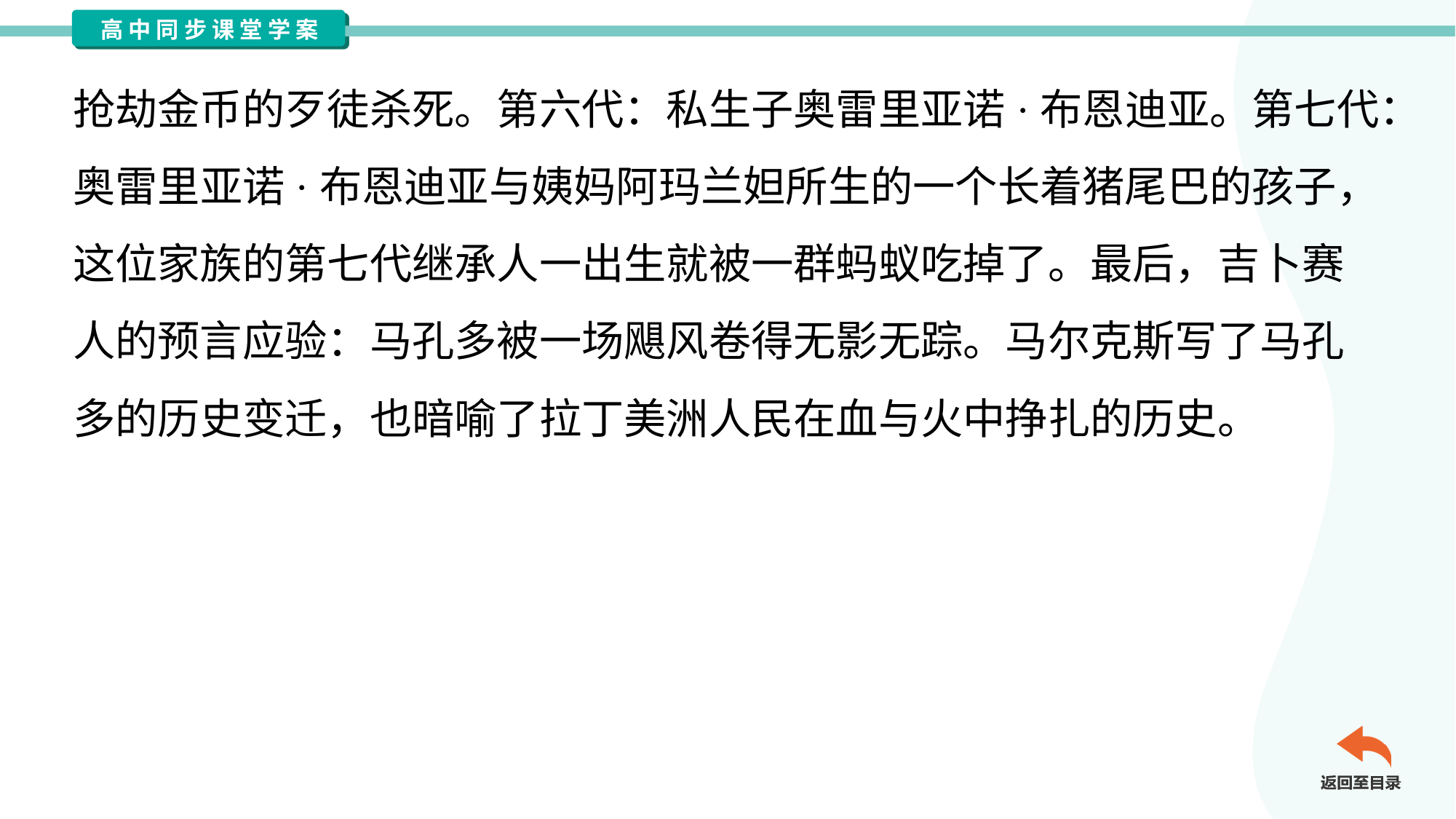

抢劫金币的歹徒杀死。第六代：私生子奥雷里亚诺·布恩迪亚。第七代：
奥雷里亚诺·布恩迪亚与姨妈阿玛兰妲所生的一个长着猪尾巴的孩子，
这位家族的第七代继承人一出生就被一群蚂蚁吃掉了。最后，吉卜赛
人的预言应验：马孔多被一场飓风卷得无影无踪。马尔克斯写了马孔
多的历史变迁，也暗喻了拉丁美洲人民在血与火中挣扎的历史。